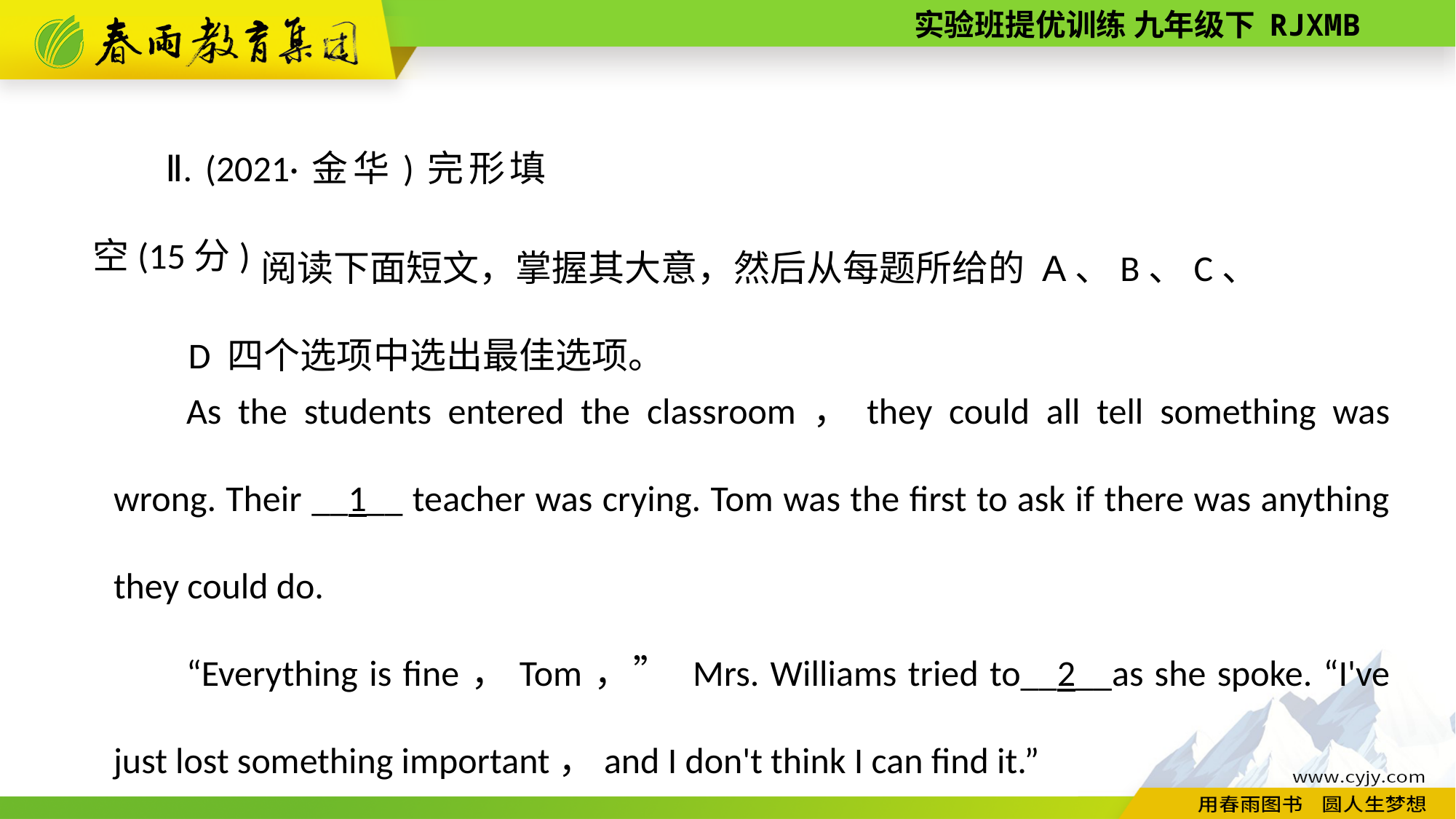

Ⅱ. (2021·金华)完形填空(15分)
阅读下面短文，掌握其大意，然后从每题所给的 A、B、C、D 四个选项中选出最佳选项。
As the students entered the classroom，they could all tell something was wrong. Their __1__ teacher was crying. Tom was the first to ask if there was anything they could do.
“Everything is fine，Tom，” Mrs. Williams tried to__2__as she spoke. “I've just lost something important，and I don't think I can find it.”